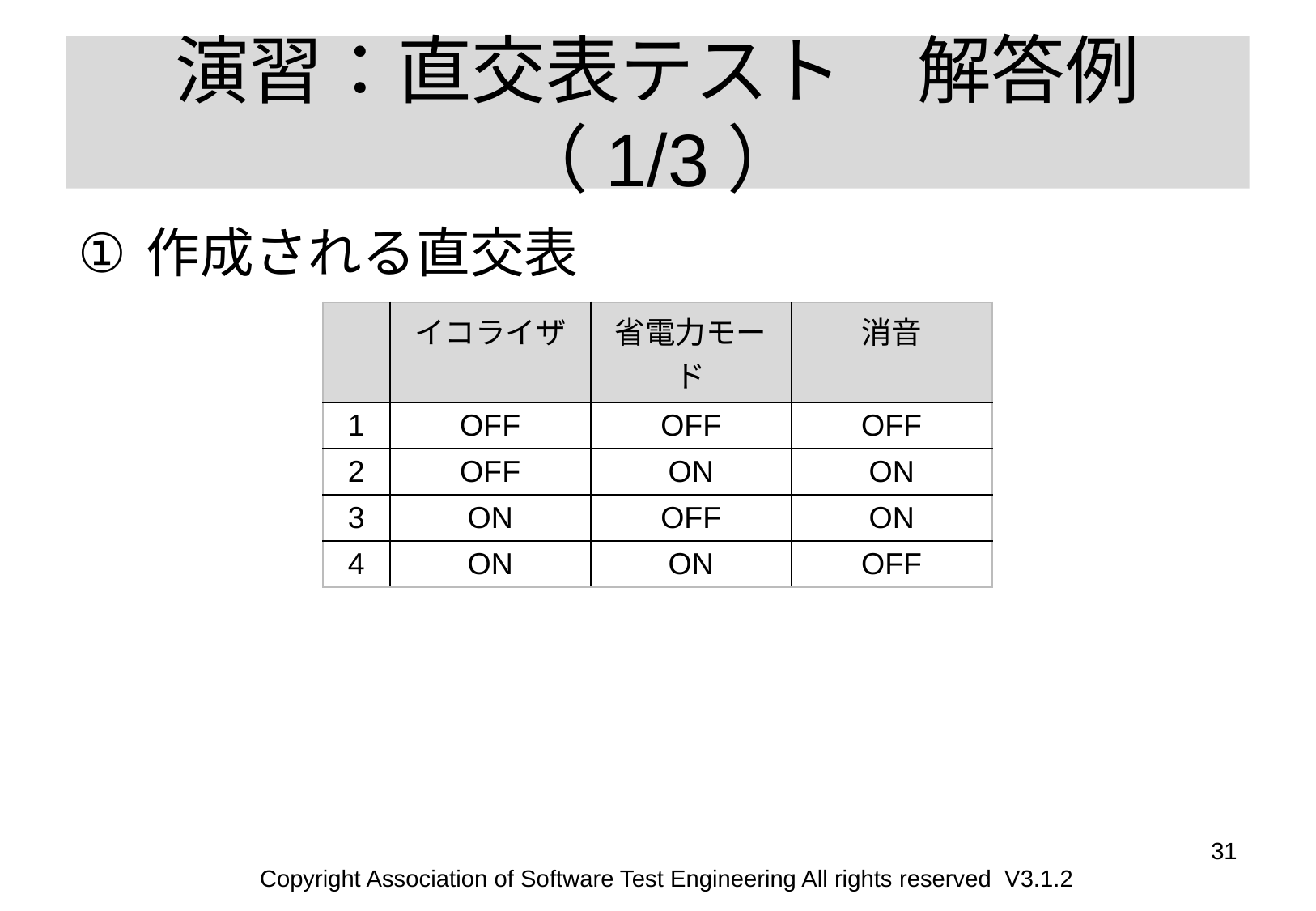

# 演習：直交表テスト　解答例 （1/3）
作成される直交表
|  | イコライザ | 省電力モード | 消音 |
| --- | --- | --- | --- |
| 1 | OFF | OFF | OFF |
| 2 | OFF | ON | ON |
| 3 | ON | OFF | ON |
| 4 | ON | ON | OFF |
31
Copyright Association of Software Test Engineering All rights reserved  V3.1.2